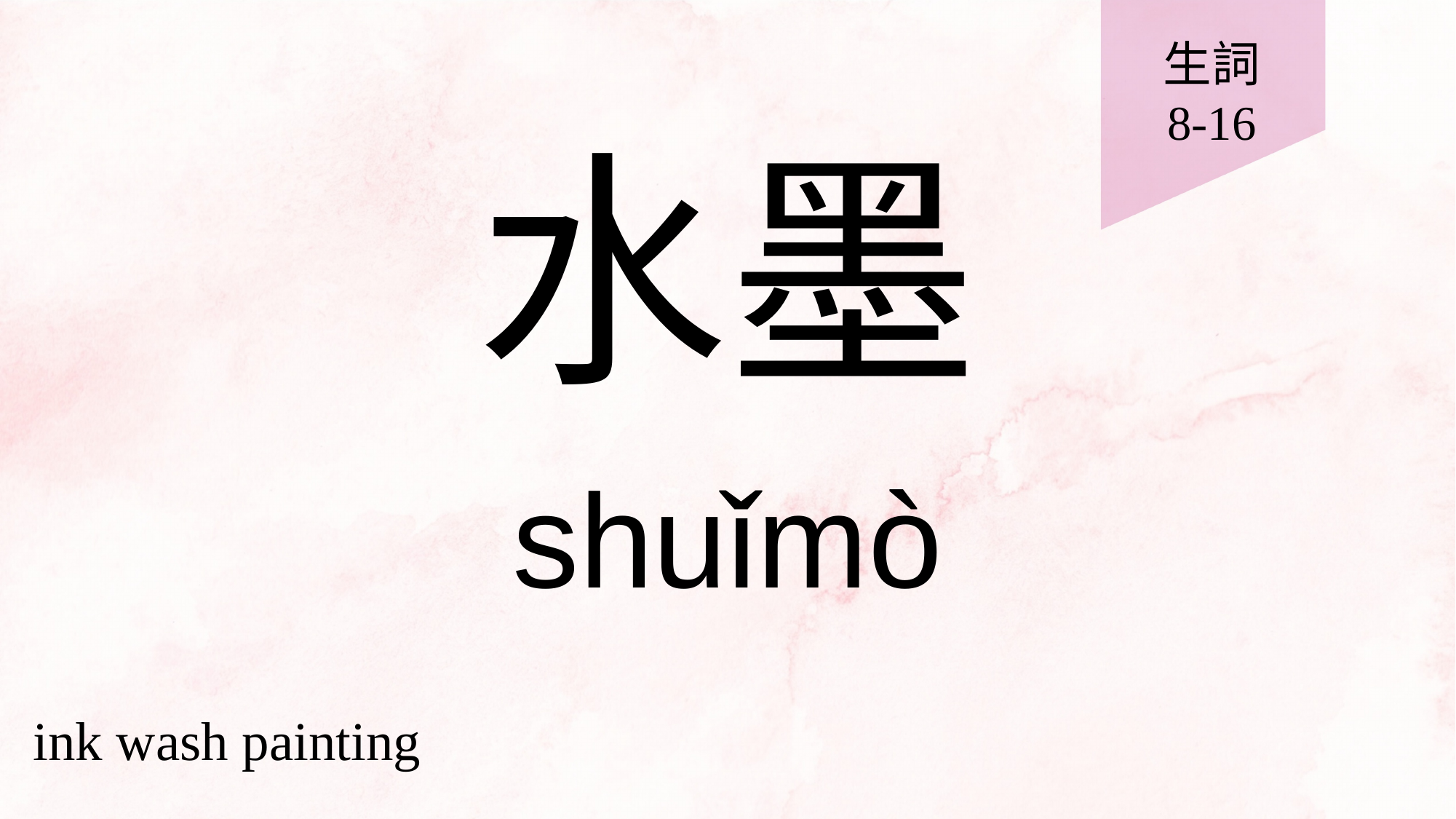

生詞
8-16
# 水墨
shuǐmò
ink wash painting